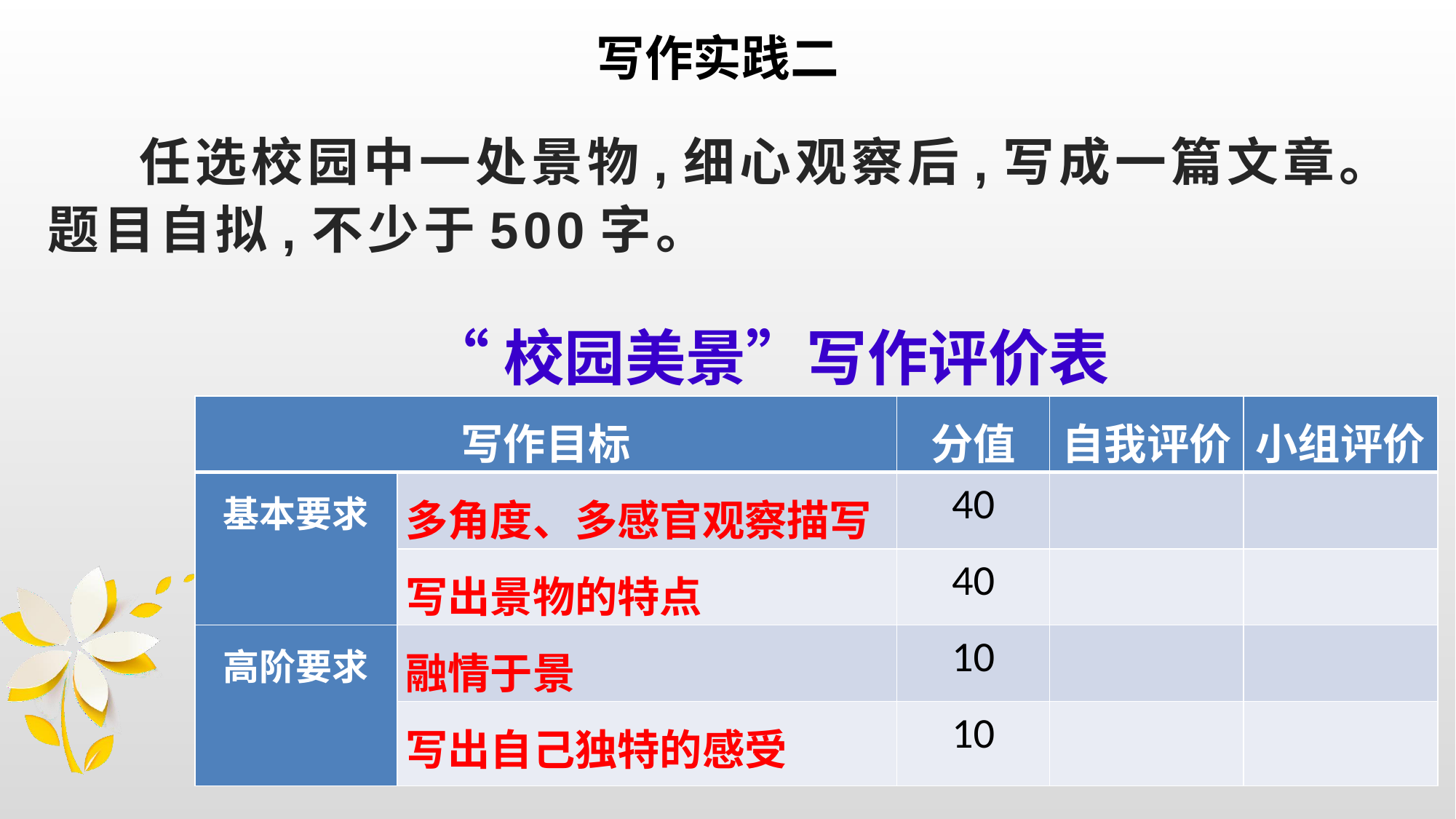

写作实践二
# 任选校园中一处景物,细心观察后,写成一篇文章。 题目自拟,不少于500字。
“校园美景”写作评价表
| 写作目标 |  | 分值 | 自我评价 | 小组评价 |
| --- | --- | --- | --- | --- |
| 基本要求 | 多角度、多感官观察描写 | 40 |  |  |
|  | 写出景物的特点 | 40 |  |  |
| 高阶要求 | 融情于景 | 10 |  |  |
|  | 写出自己独特的感受 | 10 |  |  |